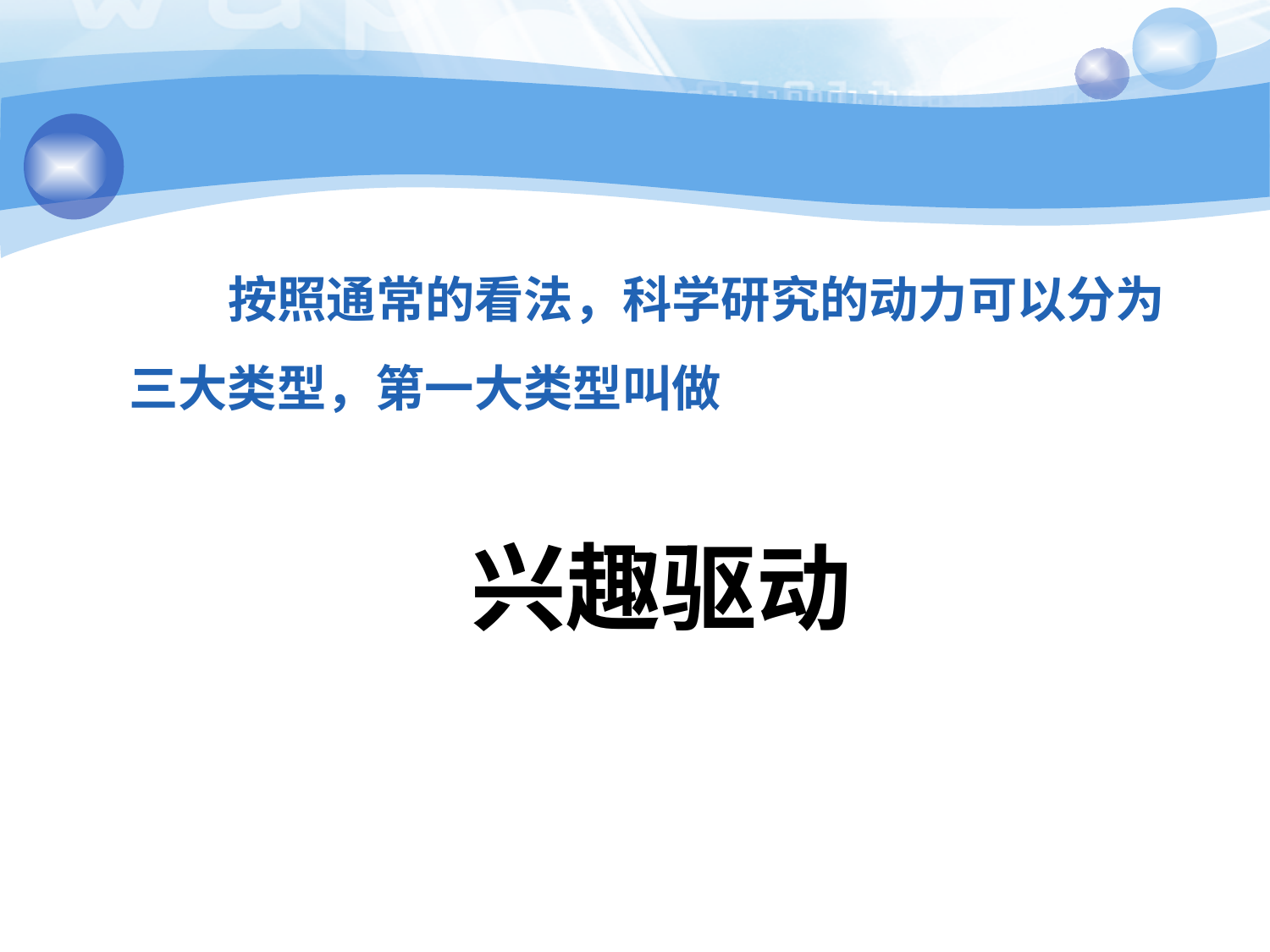

按照通常的看法，科学研究的动力可以分为三大类型，第一大类型叫做

兴趣驱动